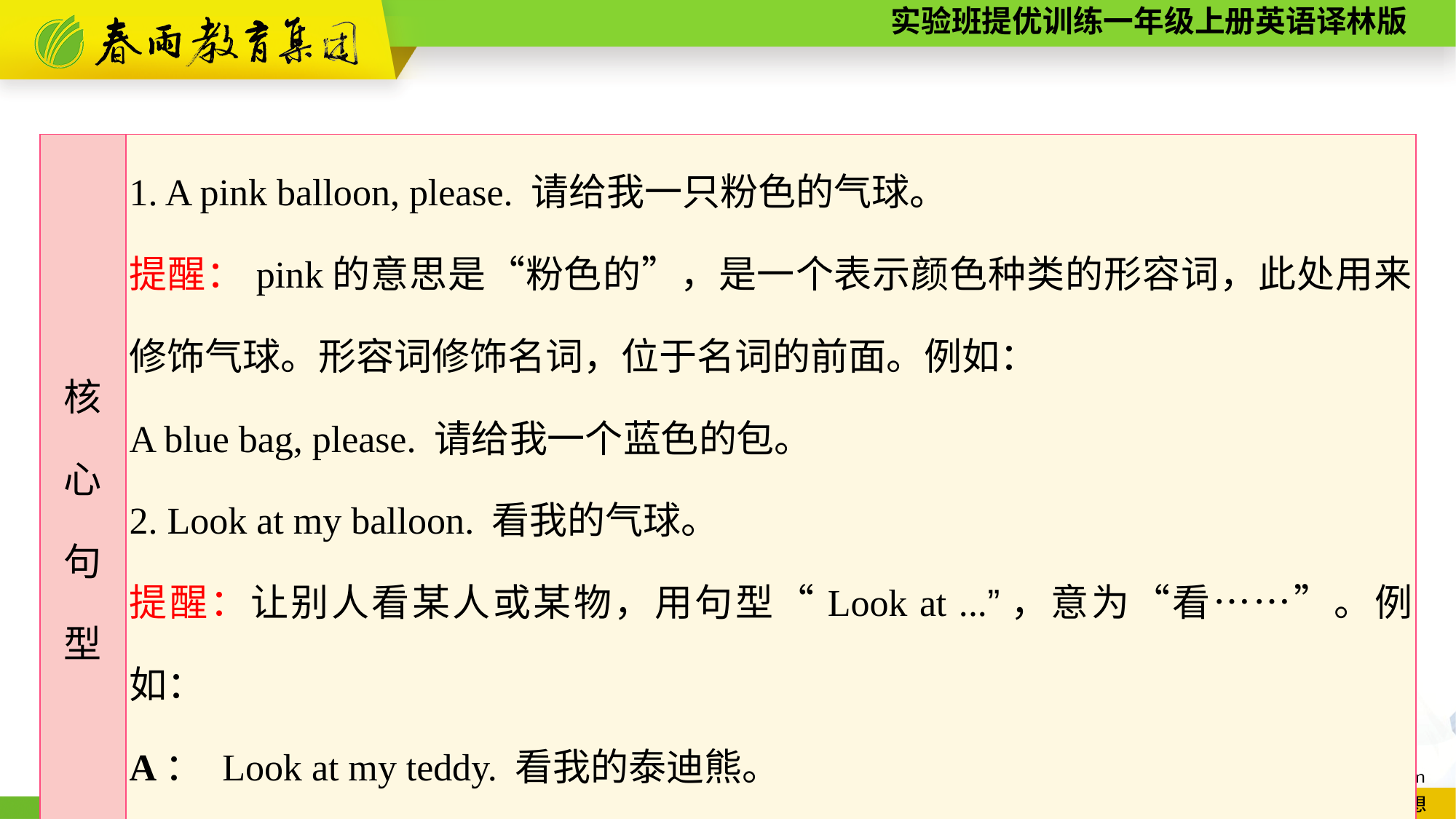

| 核 心 句 型 | 1. A pink balloon, please. 请给我一只粉色的气球。 提醒：pink的意思是“粉色的”，是一个表示颜色种类的形容词，此处用来修饰气球。形容词修饰名词，位于名词的前面。例如： A blue bag, please. 请给我一个蓝色的包。 2. Look at my balloon. 看我的气球。 提醒：让别人看某人或某物，用句型“Look at ...”，意为“看……”。例如： A： Look at my teddy. 看我的泰迪熊。 B： Oh, it’s cute. 哦，它很可爱。 |
| --- | --- |